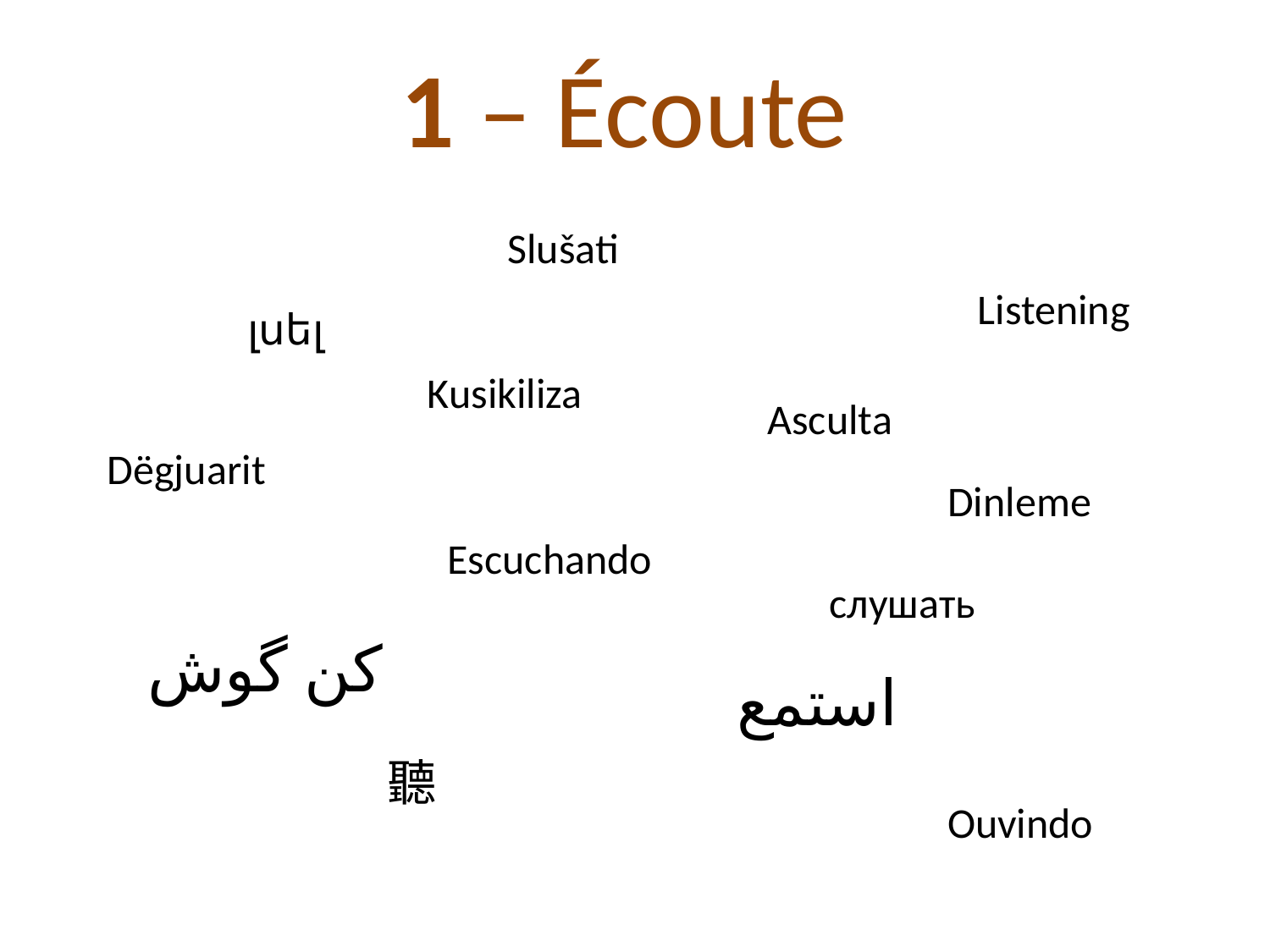

# 1 – Écoute
Slušati
Listening
լսել
Kusikiliza
Asculta
Dëgjuarit
Dinleme
Escuchando
слушать
کن گوش
استمع
聽
Ouvindo